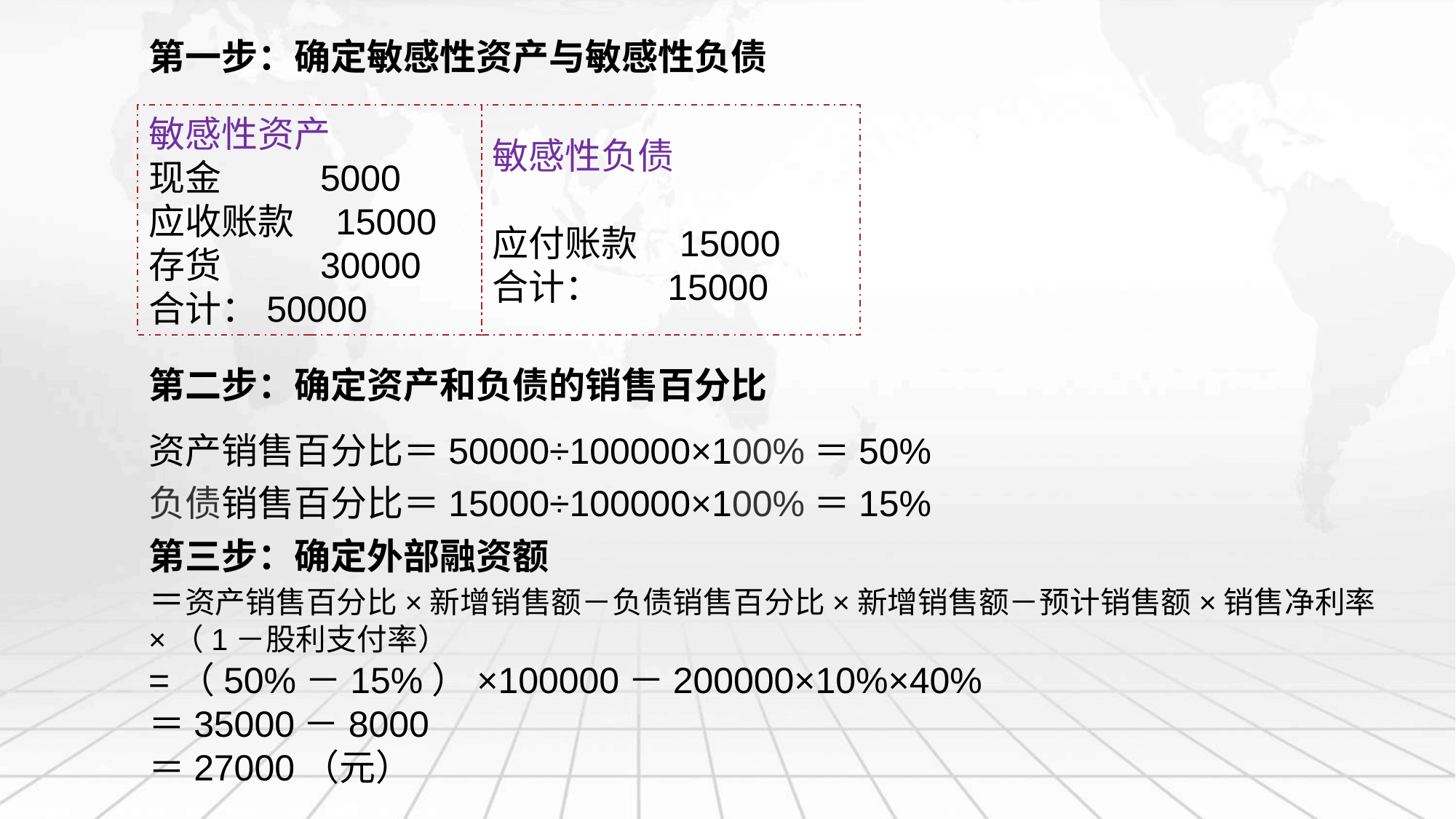

第一步：确定敏感性资产与敏感性负债
敏感性资产
现金           5000
应收账款    15000
存货           30000
合计：50000
敏感性负债

应付账款    15000
合计：       15000
第二步：确定资产和负债的销售百分比
资产销售百分比＝50000÷100000×100%＝50%
负债销售百分比＝15000÷100000×100%＝15%
第三步：确定外部融资额
＝资产销售百分比×新增销售额－负债销售百分比×新增销售额－预计销售额×销售净利率×（1－股利支付率）
=（50%－15%）×100000－200000×10%×40%
＝35000－8000
＝27000（元）